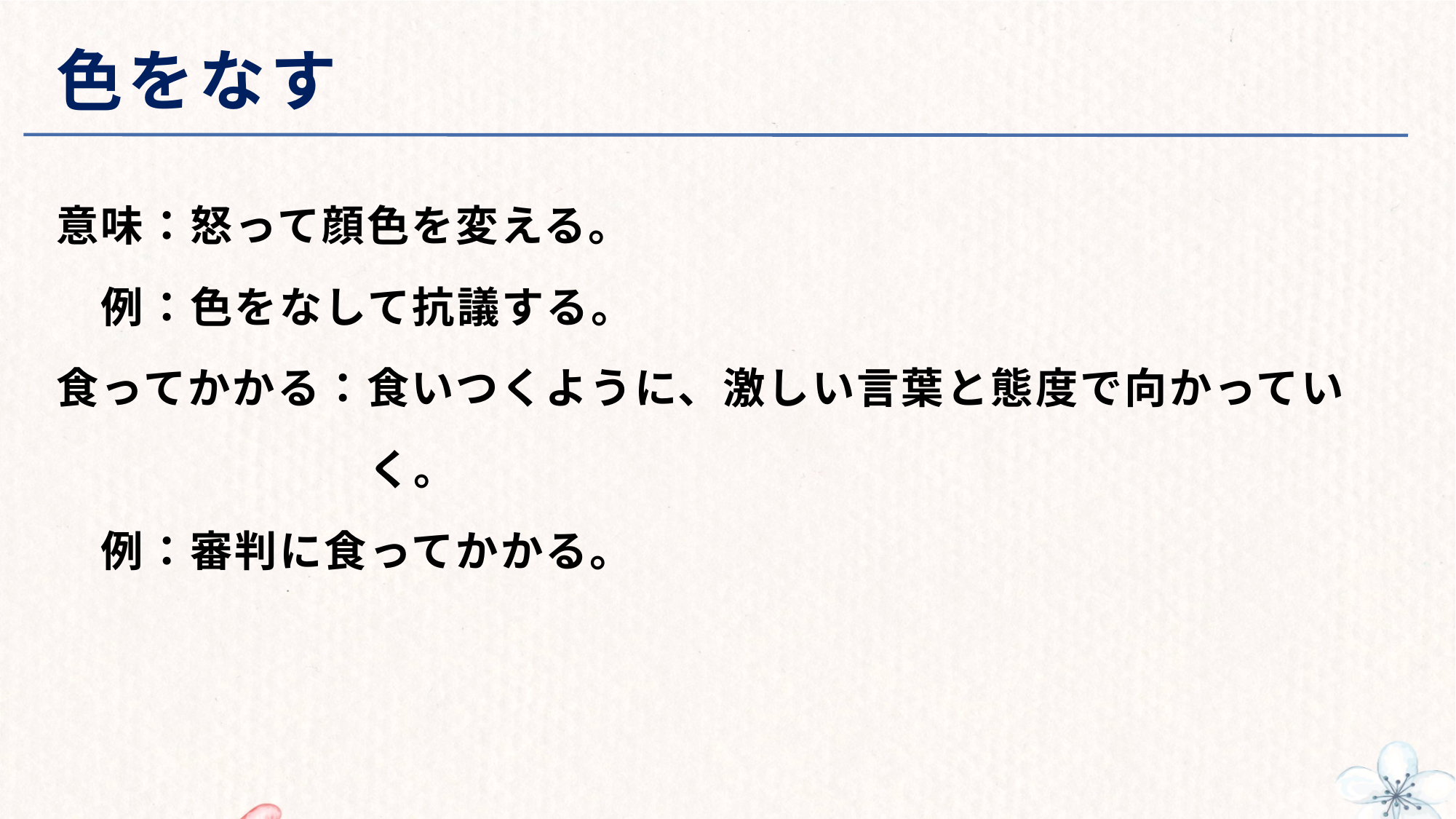

# 色をなす
意味：怒って顔色を変える。
　例：色をなして抗議する。
食ってかかる：食いつくように、激しい言葉と態度で向かってい
　　　　　　　く。
　例：審判に食ってかかる。